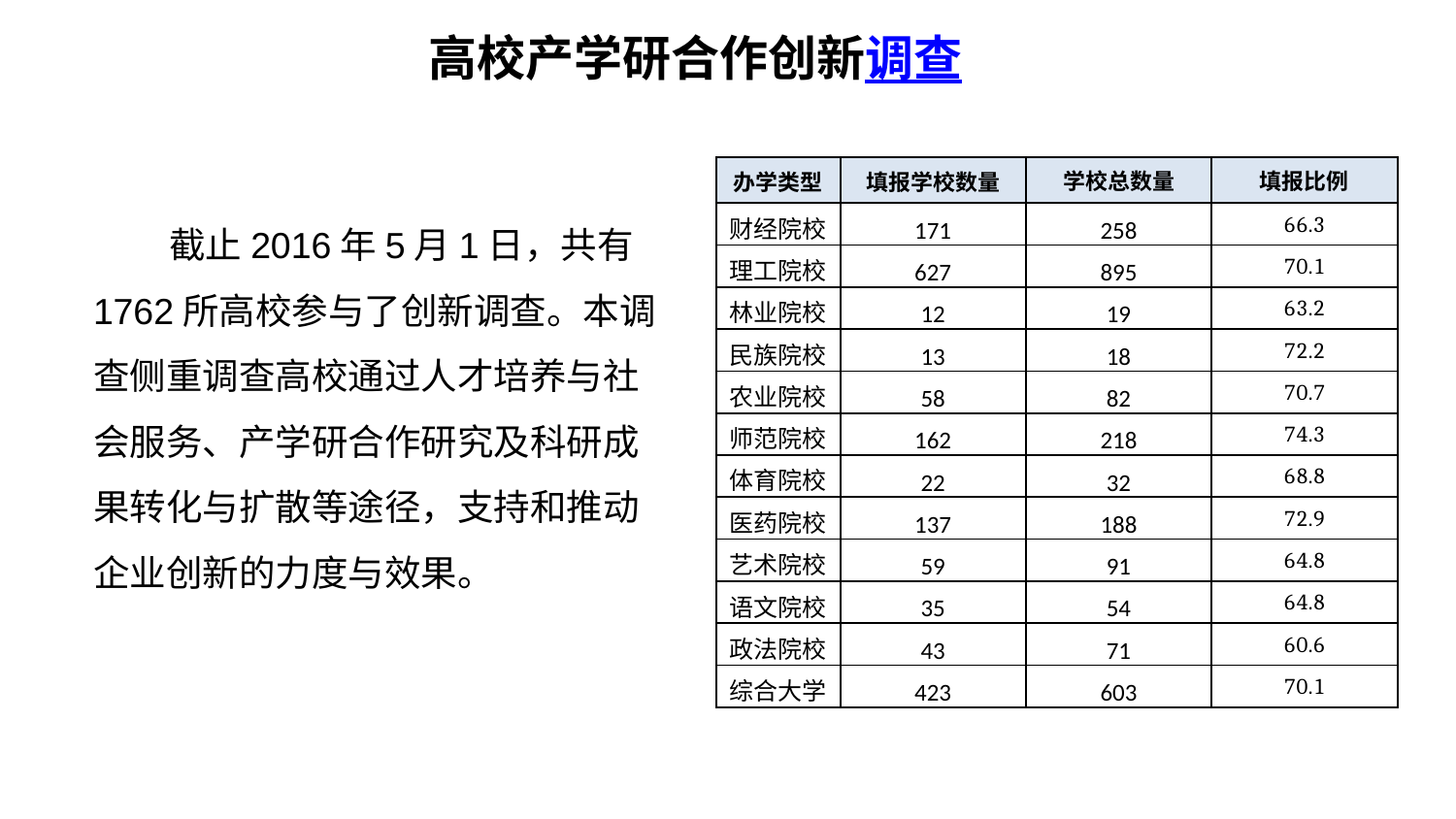

高校产学研合作创新调查
| 办学类型 | 填报学校数量 | 学校总数量 | 填报比例 |
| --- | --- | --- | --- |
| 财经院校 | 171 | 258 | 66.3 |
| 理工院校 | 627 | 895 | 70.1 |
| 林业院校 | 12 | 19 | 63.2 |
| 民族院校 | 13 | 18 | 72.2 |
| 农业院校 | 58 | 82 | 70.7 |
| 师范院校 | 162 | 218 | 74.3 |
| 体育院校 | 22 | 32 | 68.8 |
| 医药院校 | 137 | 188 | 72.9 |
| 艺术院校 | 59 | 91 | 64.8 |
| 语文院校 | 35 | 54 | 64.8 |
| 政法院校 | 43 | 71 | 60.6 |
| 综合大学 | 423 | 603 | 70.1 |
   截止2016年5月1日，共有1762所高校参与了创新调查。本调查侧重调查高校通过人才培养与社会服务、产学研合作研究及科研成果转化与扩散等途径，支持和推动企业创新的力度与效果。